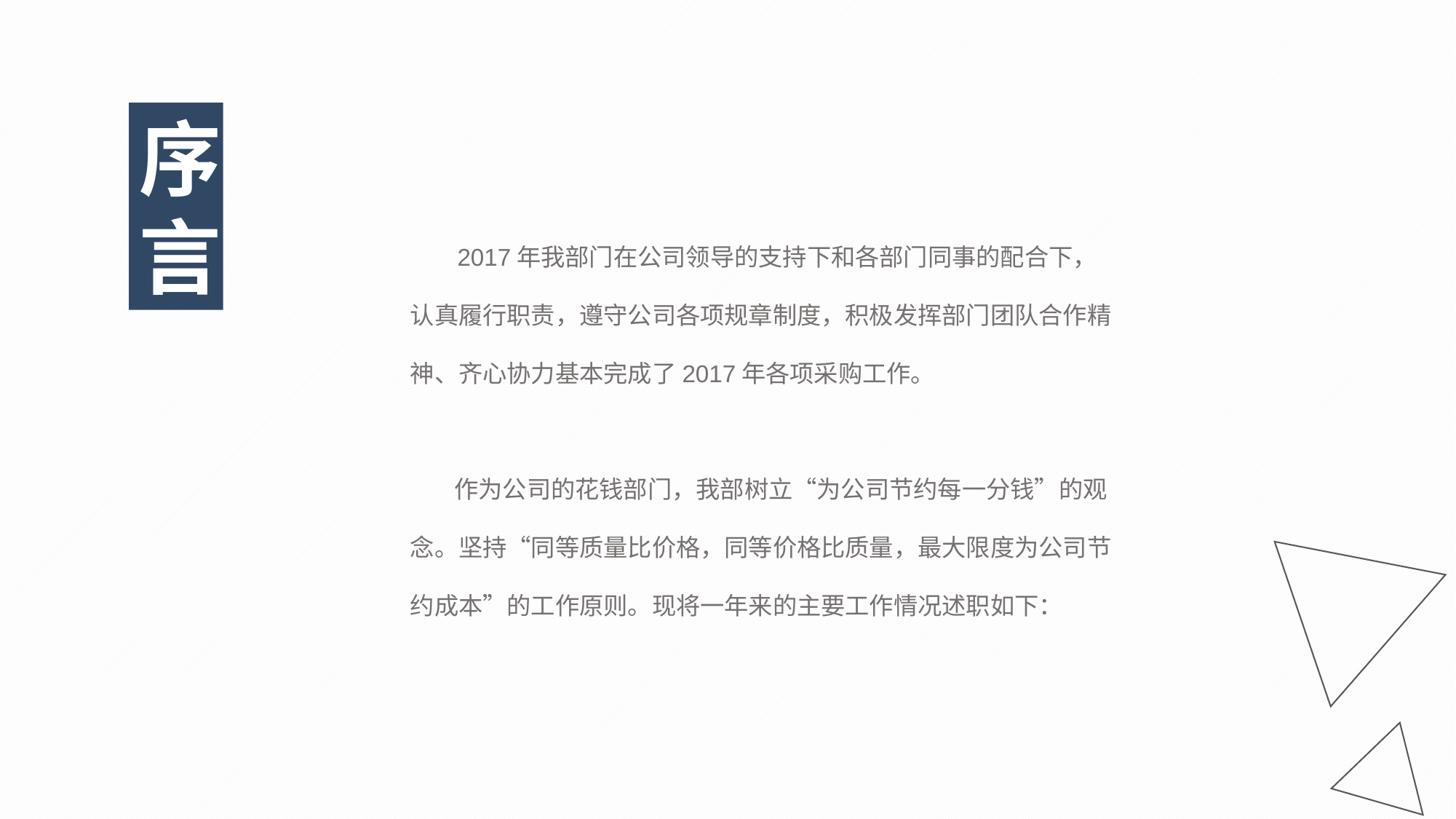

序言
       2017年我部门在公司领导的支持下和各部门同事的配合下，
认真履行职责，遵守公司各项规章制度，积极发挥部门团队合作精神、齐心协力基本完成了2017年各项采购工作。

       作为公司的花钱部门，我部树立“为公司节约每一分钱”的观念。坚持“同等质量比价格，同等价格比质量，最大限度为公司节约成本”的工作原则。现将一年来的主要工作情况述职如下：